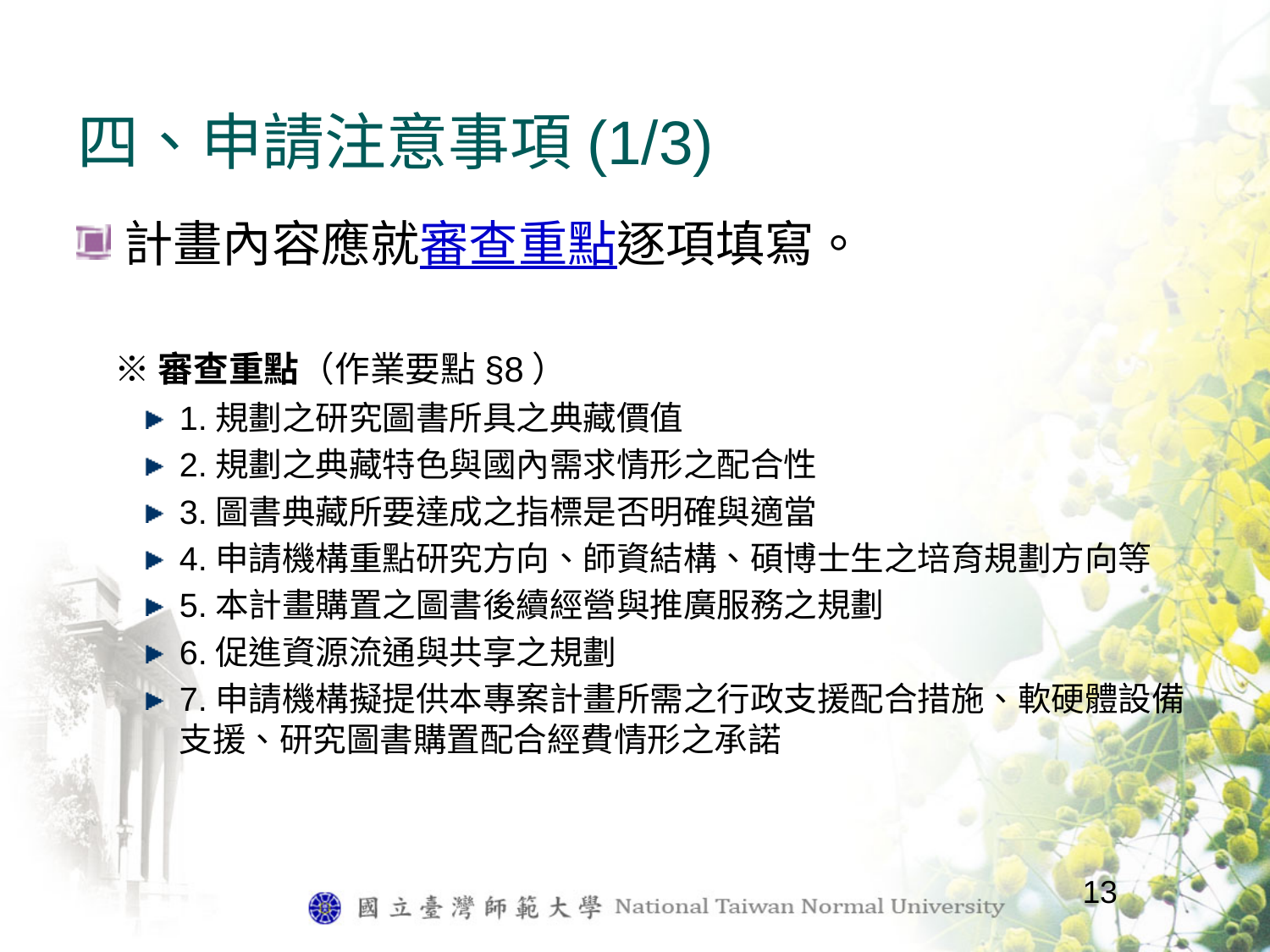

# 四、申請注意事項(1/3)
計畫內容應就審查重點逐項填寫。

    ※審查重點（作業要點§8）
1.規劃之研究圖書所具之典藏價值
2.規劃之典藏特色與國內需求情形之配合性
3.圖書典藏所要達成之指標是否明確與適當
4.申請機構重點研究方向、師資結構、碩博士生之培育規劃方向等
5.本計畫購置之圖書後續經營與推廣服務之規劃
6.促進資源流通與共享之規劃
7.申請機構擬提供本專案計畫所需之行政支援配合措施、軟硬體設備支援、研究圖書購置配合經費情形之承諾